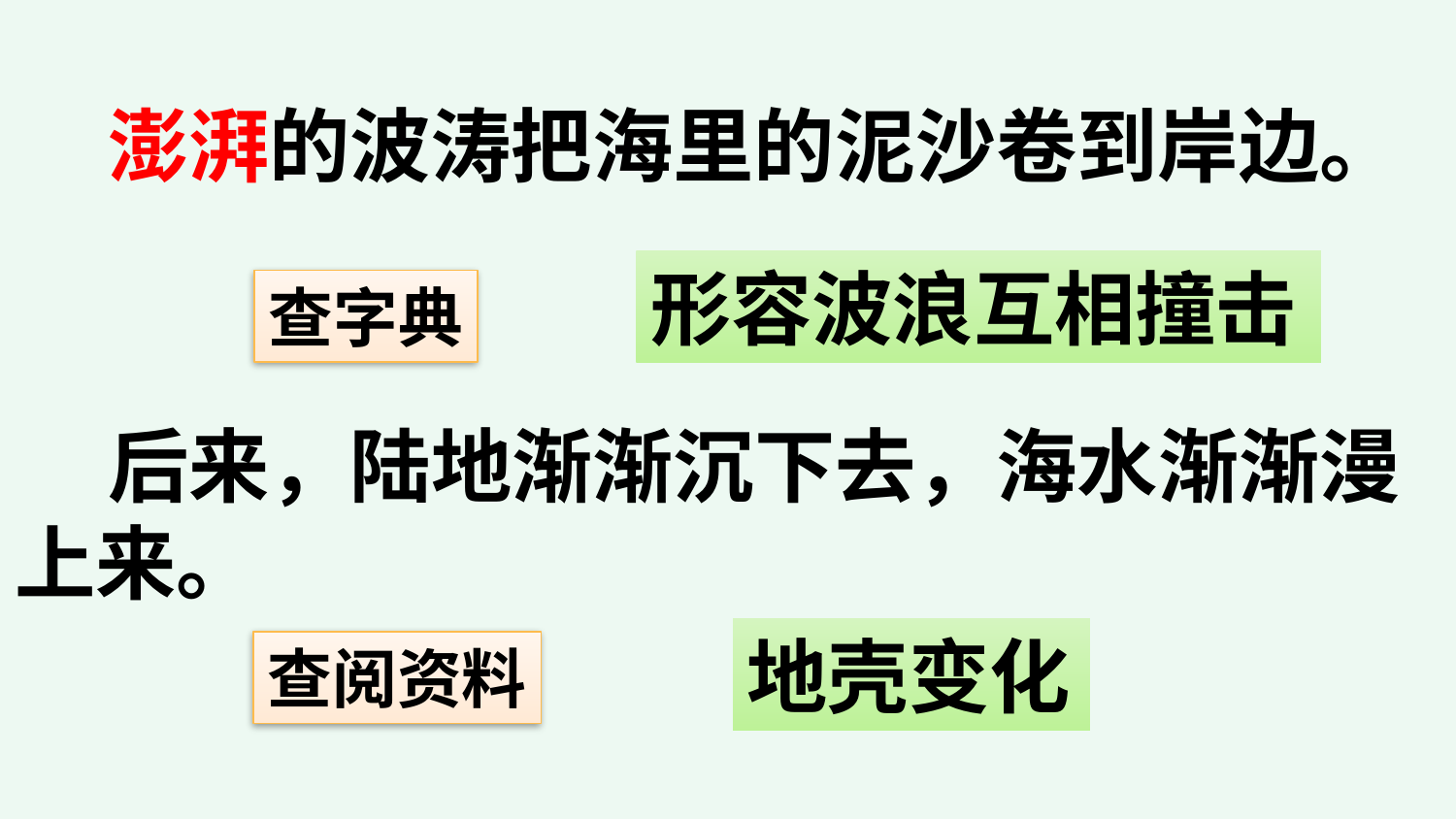

澎湃的波涛把海里的泥沙卷到岸边。
形容波浪互相撞击
查字典
    后来，陆地渐渐沉下去，海水渐渐漫上来。
地壳变化
查阅资料